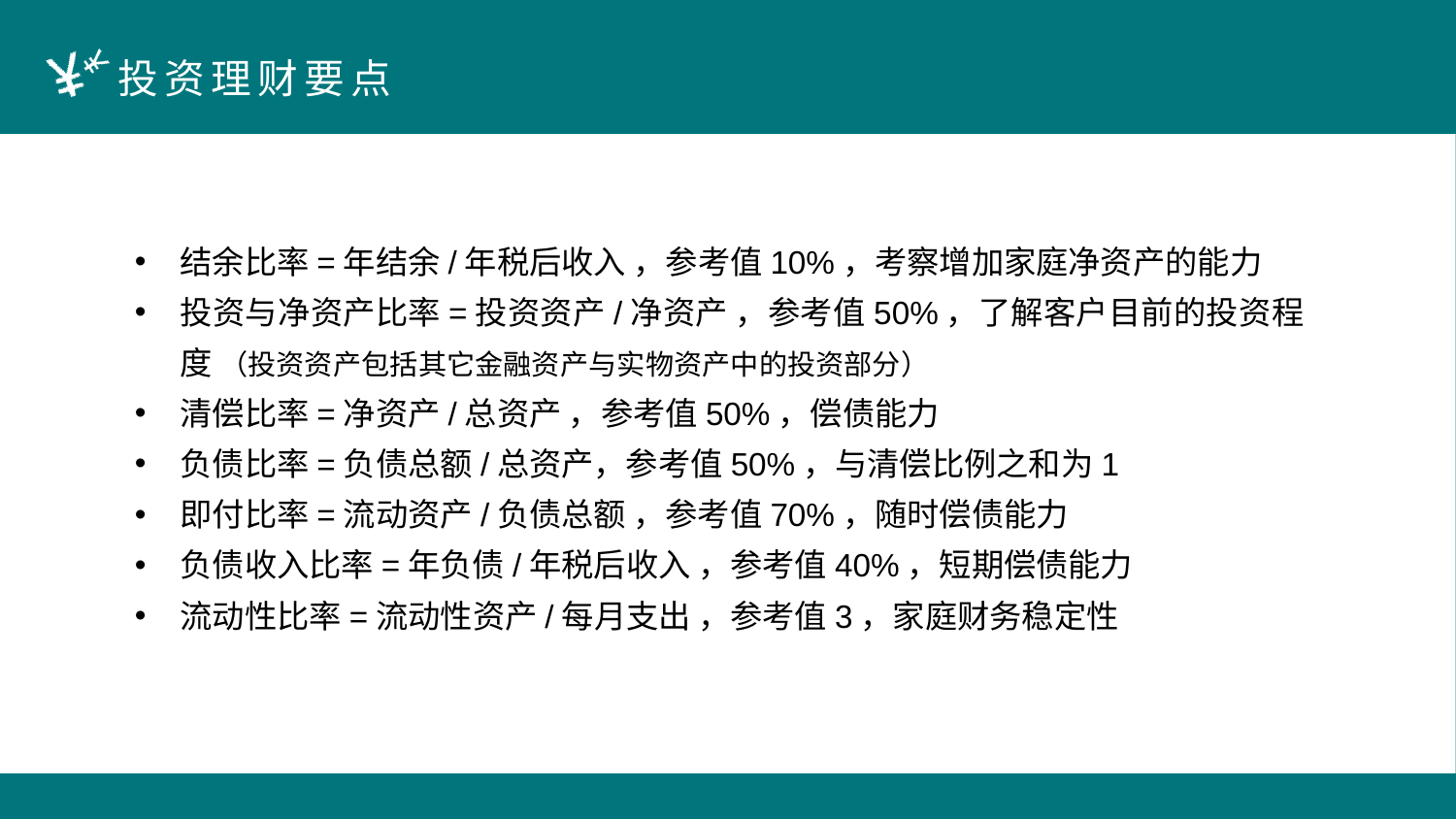

结余比率=年结余/年税后收入 ，参考值10%，考察增加家庭净资产的能力
投资与净资产比率=投资资产/净资产 ，参考值50%，了解客户目前的投资程度 （投资资产包括其它金融资产与实物资产中的投资部分）
清偿比率=净资产/总资产 ，参考值50%，偿债能力
负债比率=负债总额/总资产，参考值50%，与清偿比例之和为1
即付比率=流动资产/负债总额 ，参考值70%，随时偿债能力
负债收入比率=年负债/年税后收入 ，参考值40%，短期偿债能力
流动性比率=流动性资产/每月支出 ，参考值3，家庭财务稳定性